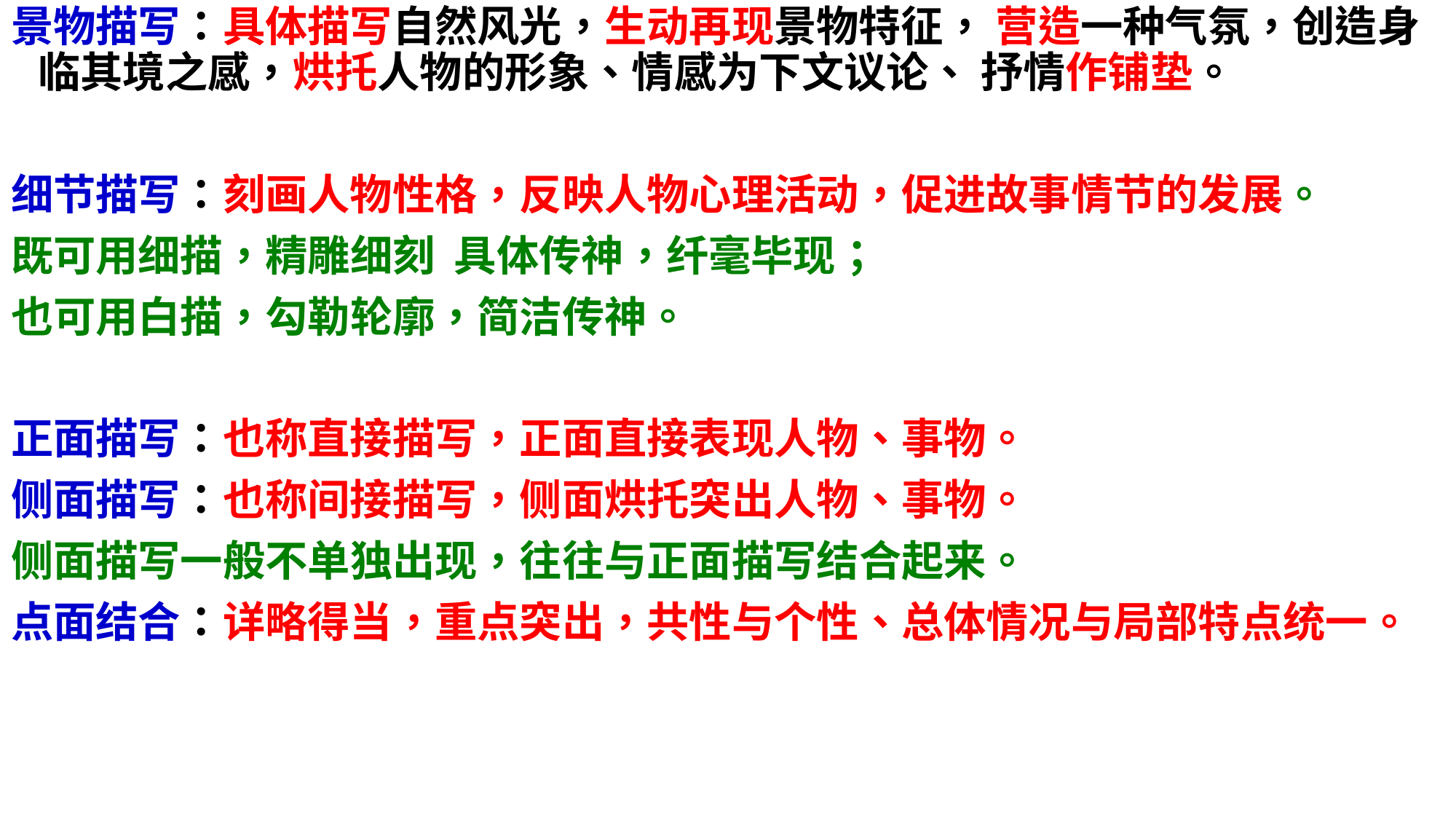

景物描写：具体描写自然风光，生动再现景物特征， 营造一种气氛，创造身临其境之感，烘托人物的形象、情感为下文议论、 抒情作铺垫。

细节描写：刻画人物性格，反映人物心理活动，促进故事情节的发展。
既可用细描，精雕细刻  具体传神，纤毫毕现；
也可用白描，勾勒轮廓，简洁传神。

正面描写：也称直接描写，正面直接表现人物、事物。
侧面描写：也称间接描写，侧面烘托突出人物、事物。
侧面描写一般不单独出现，往往与正面描写结合起来。
点面结合：详略得当，重点突出，共性与个性、总体情况与局部特点统一。